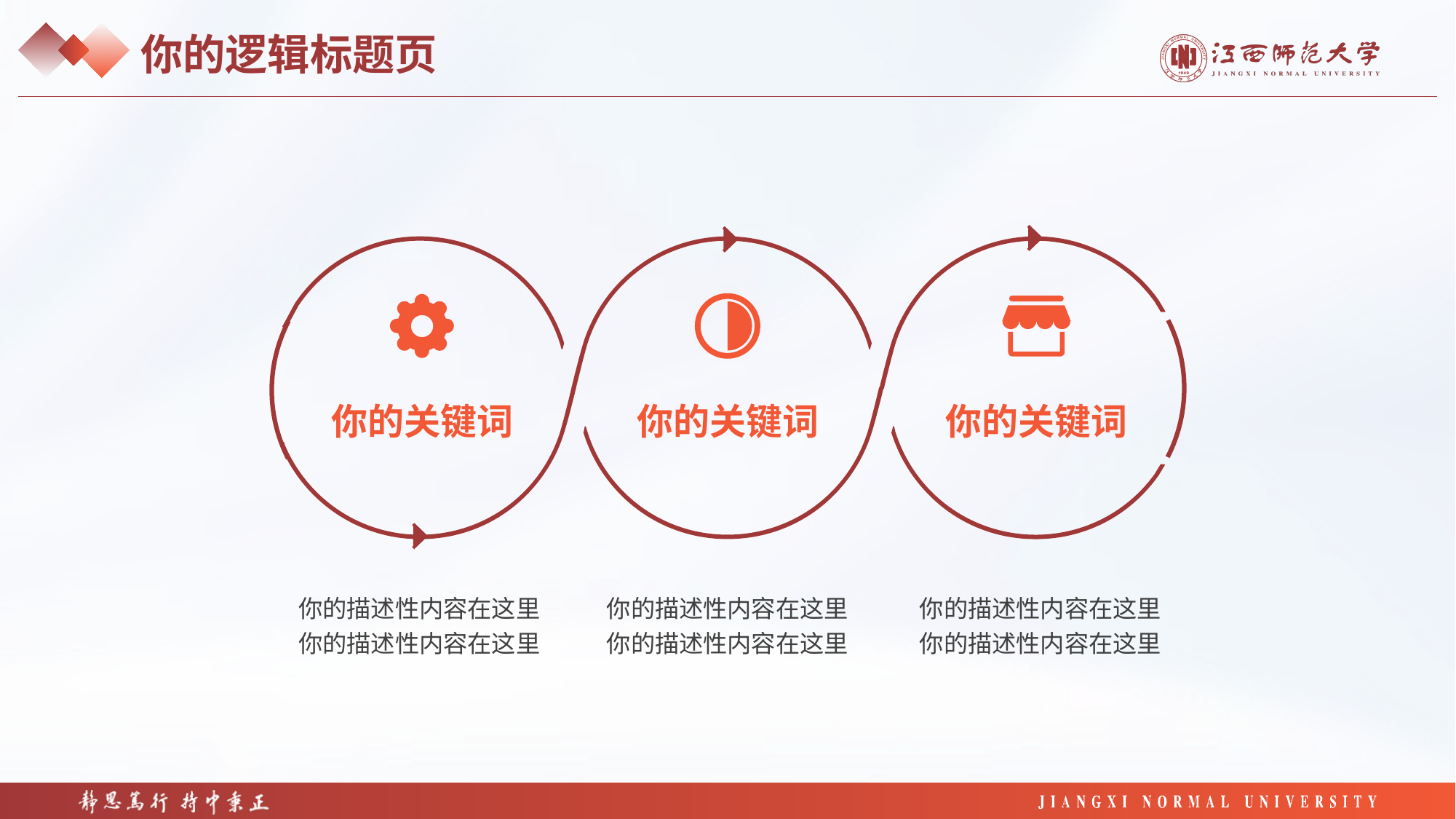

你的逻辑标题页

你的关键词
你的关键词
你的关键词

你的描述性内容在这里
你的描述性内容在这里
你的描述性内容在这里
你的描述性内容在这里
你的描述性内容在这里
你的描述性内容在这里